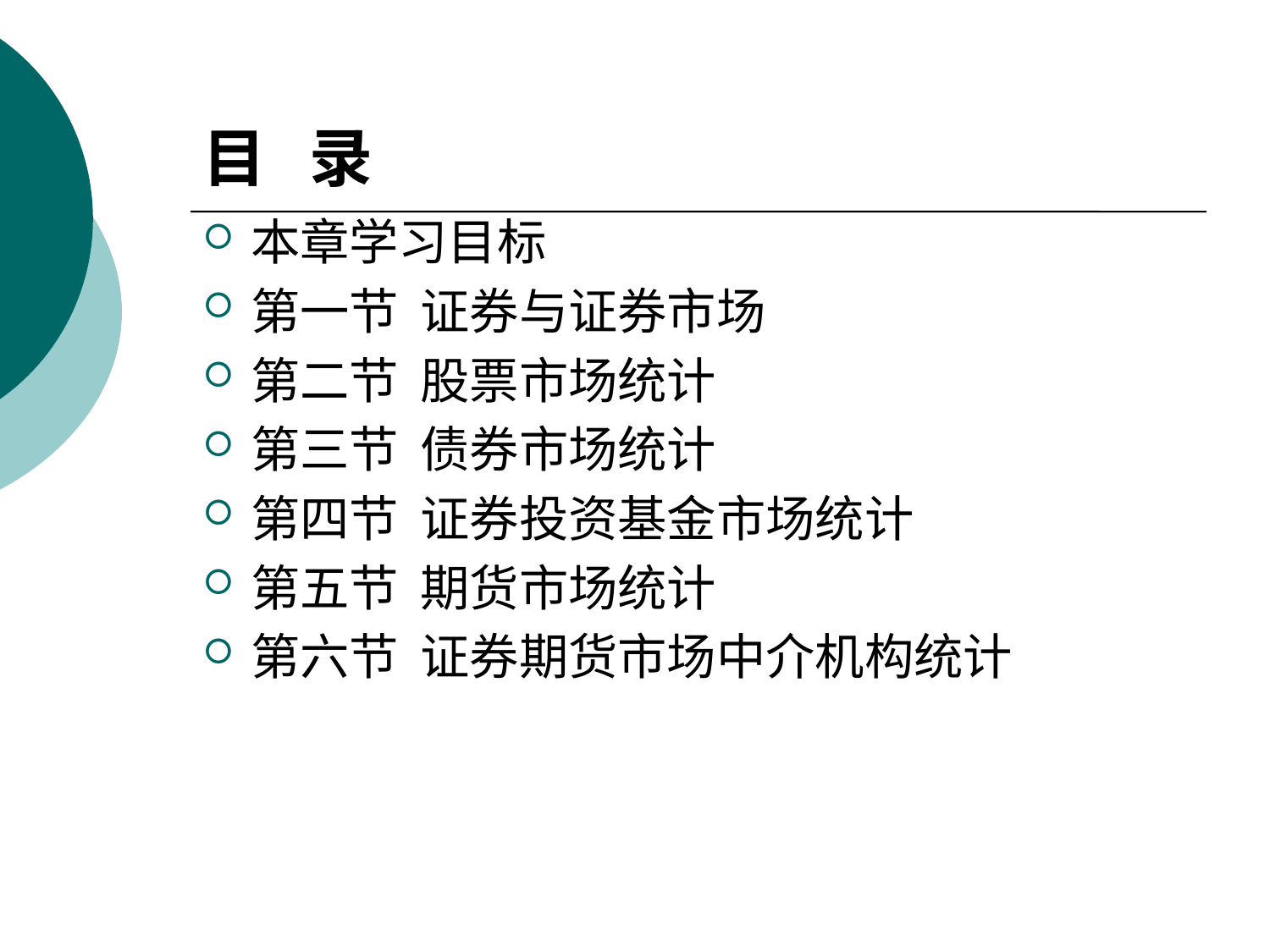

# 目   录
本章学习目标
第一节  证券与证券市场
第二节  股票市场统计
第三节  债券市场统计
第四节  证券投资基金市场统计
第五节  期货市场统计
第六节  证券期货市场中介机构统计